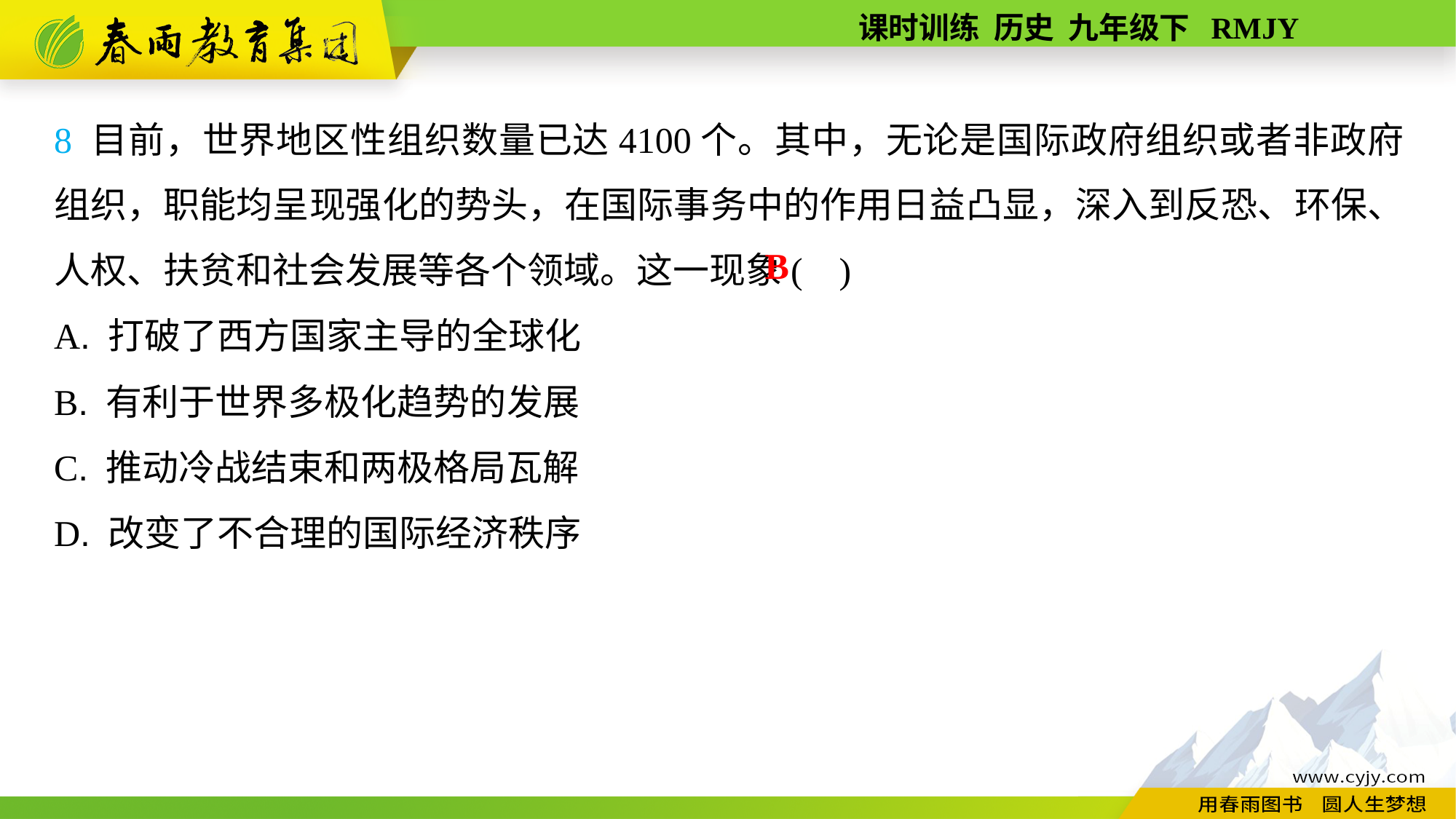

8 目前，世界地区性组织数量已达4100个。其中，无论是国际政府组织或者非政府组织，职能均呈现强化的势头，在国际事务中的作用日益凸显，深入到反恐、环保、人权、扶贫和社会发展等各个领域。这一现象(    )
A. 打破了西方国家主导的全球化
B. 有利于世界多极化趋势的发展
C. 推动冷战结束和两极格局瓦解
D. 改变了不合理的国际经济秩序
B